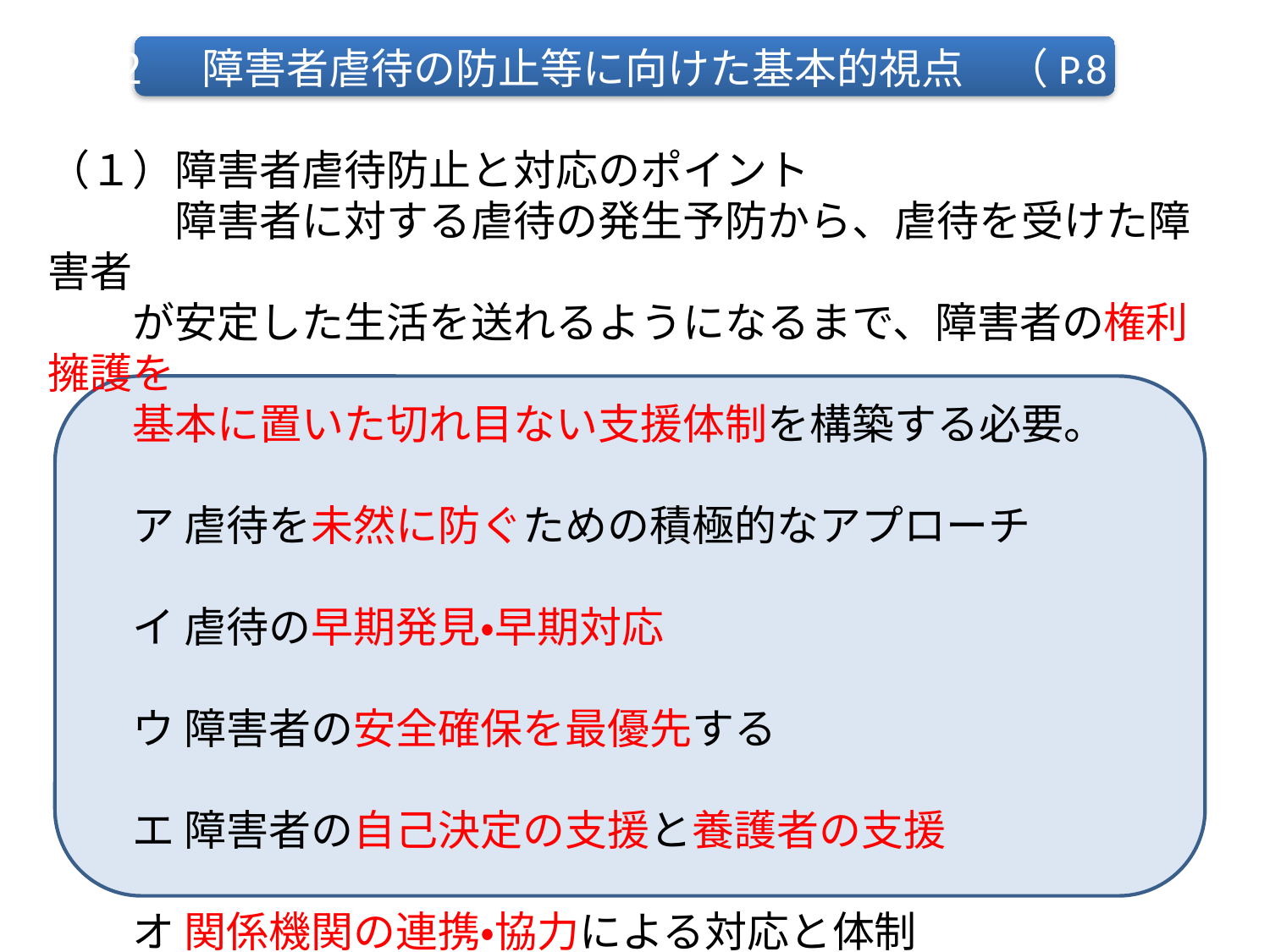

２ 　障害者虐待の防止等に向けた基本的視点　（P.8）

（１）障害者虐待防止と対応のポイント
　　　障害者に対する虐待の発生予防から、虐待を受けた障害者
　　が安定した生活を送れるようになるまで、障害者の権利擁護を
　　基本に置いた切れ目ない支援体制を構築する必要。

　　ア 虐待を未然に防ぐための積極的なアプローチ

　　イ 虐待の早期発見・早期対応

　　ウ 障害者の安全確保を最優先する

　　エ 障害者の自己決定の支援と養護者の支援

　　オ 関係機関の連携・協力による対応と体制